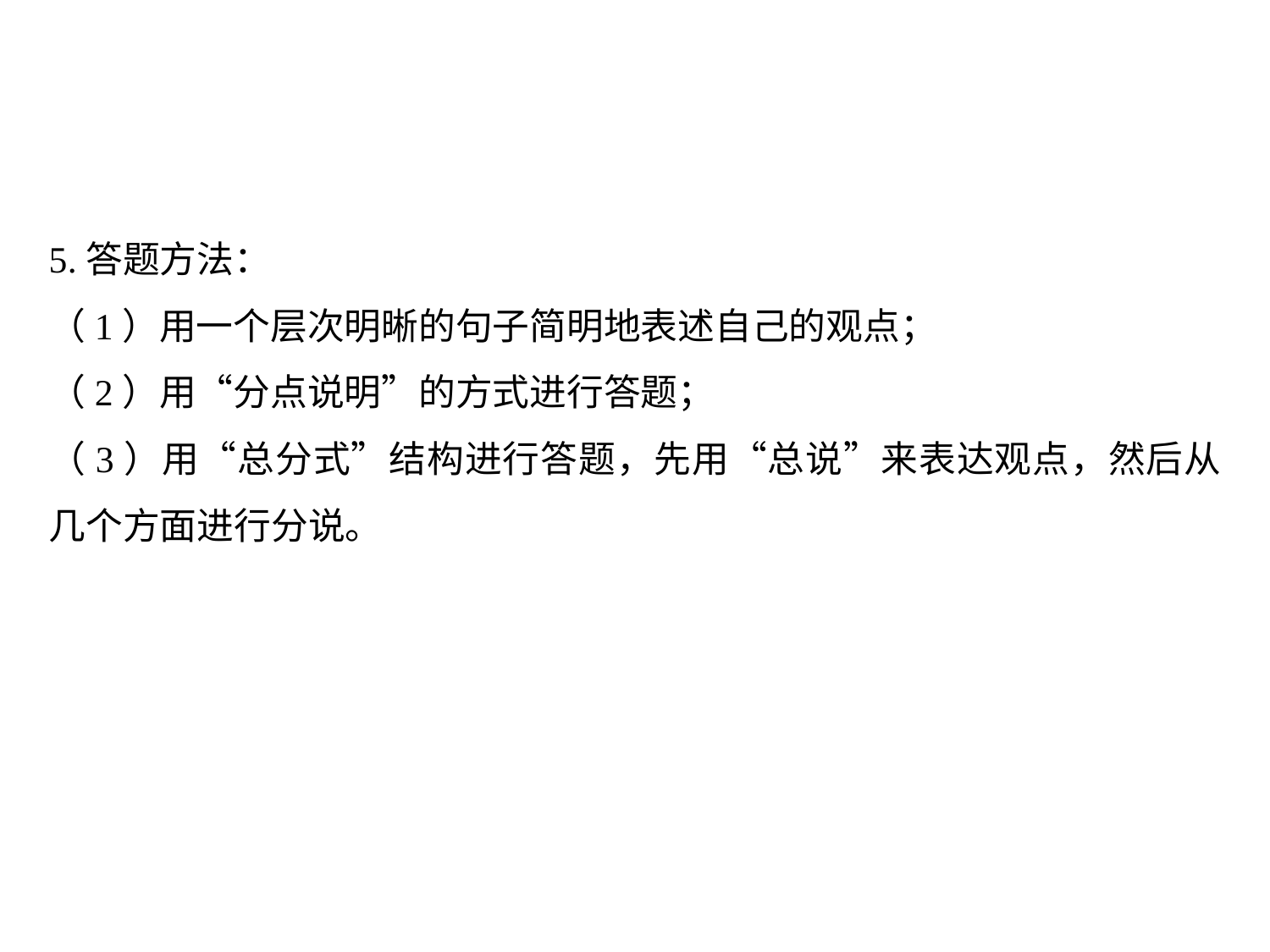

5.答题方法：
（1）用一个层次明晰的句子简明地表述自己的观点；
（2）用“分点说明”的方式进行答题；
（3）用“总分式”结构进行答题，先用“总说”来表达观点，然后从几个方面进行分说。